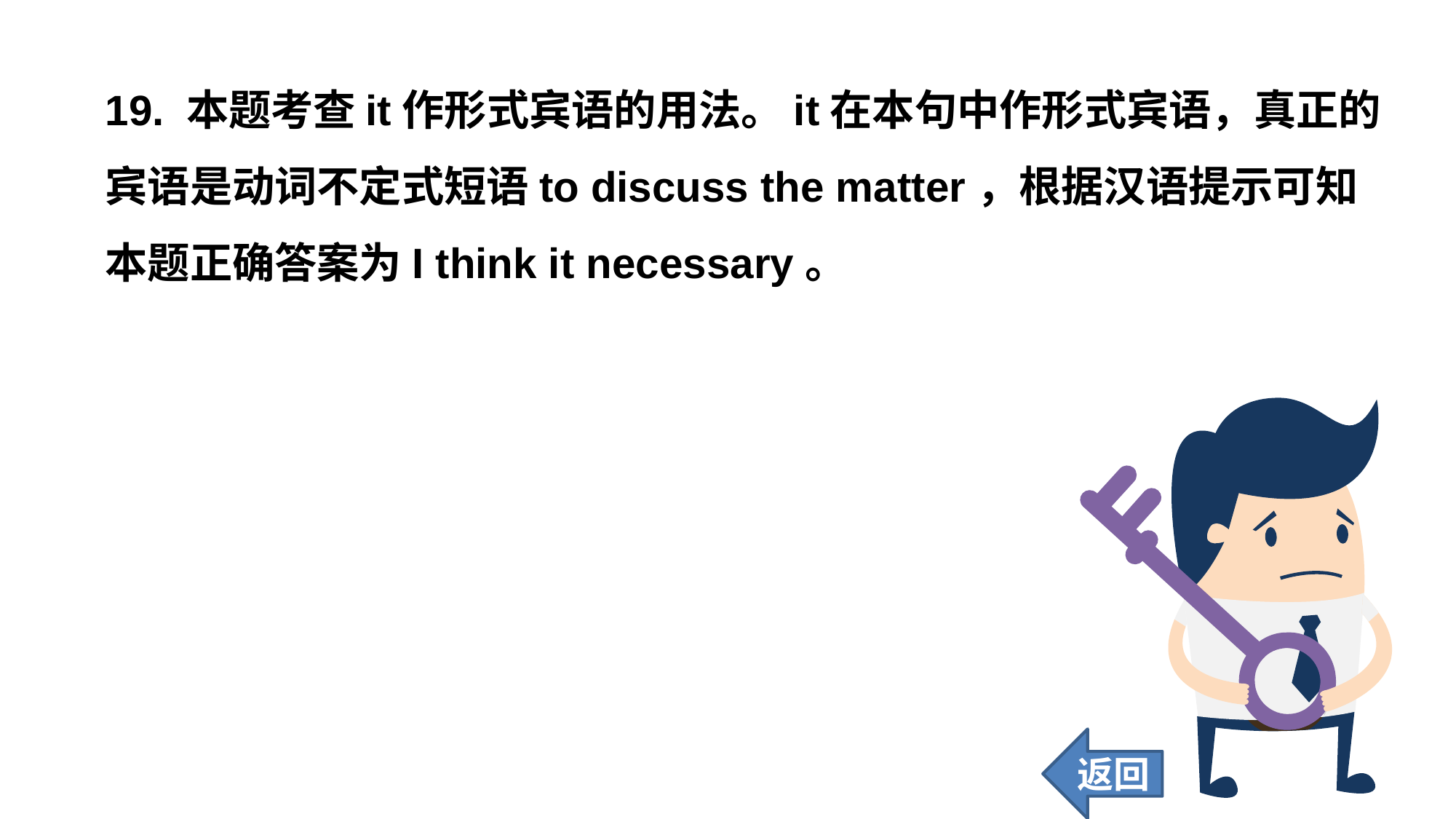

19. 本题考查it作形式宾语的用法。it在本句中作形式宾语，真正的宾语是动词不定式短语to discuss the matter，根据汉语提示可知本题正确答案为I think it necessary。

返回
162